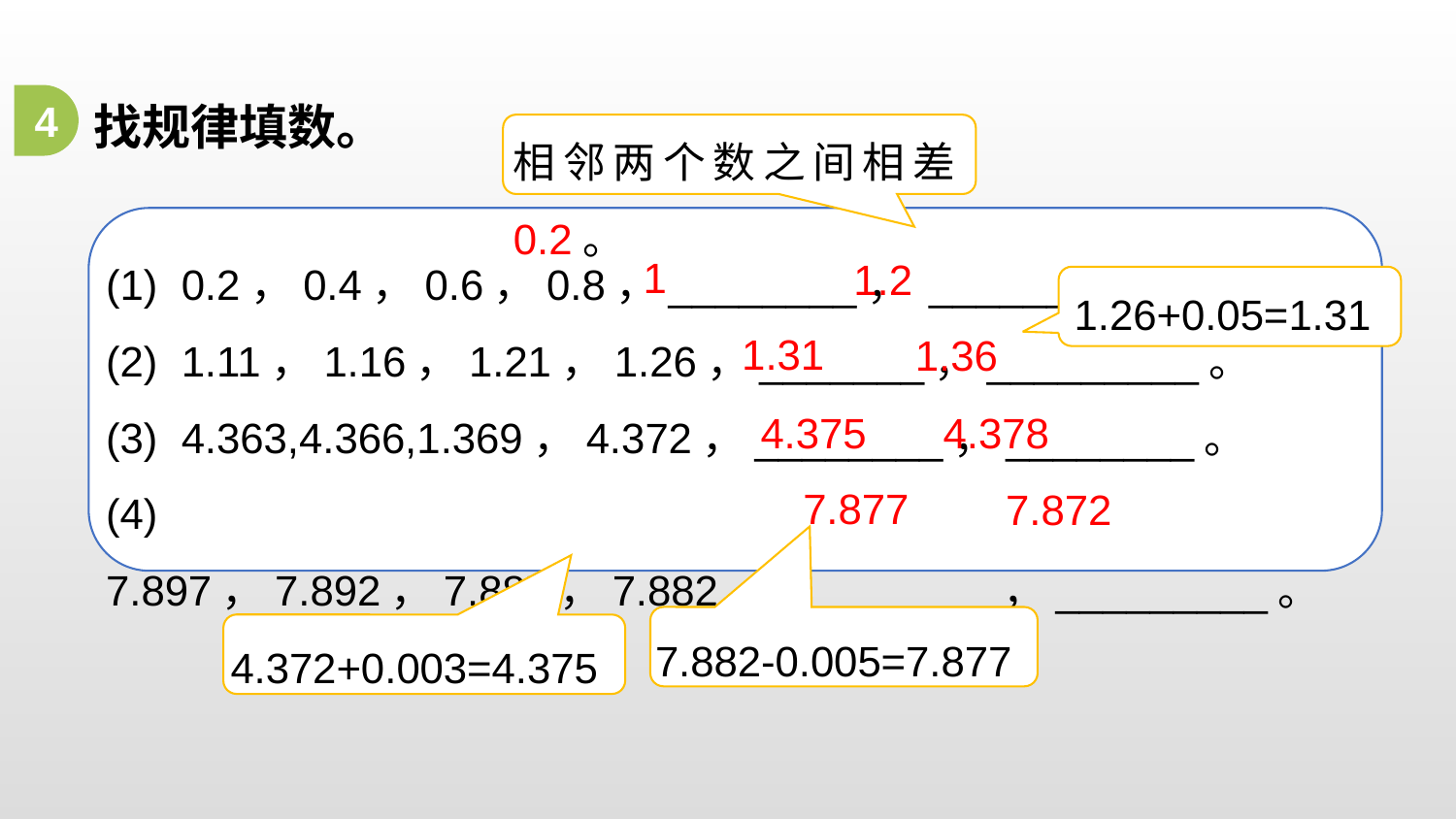

找规律填数。
4
相邻两个数之间相差0.2。

(1)  0.2，0.4，0.6，0.8，________， ________。
(2)  1.11，1.16，1.21，1.26，_______，_________。
(3)  4.363,4.366,1.369，4.372，________，________。
(4) 7.897，7.892，7.887，7.882，_________，_________。
1
1.2
1.26+0.05=1.31

1.31
1.36
4.375
4.378
7.877
7.872
7.882-0.005=7.877

4.372+0.003=4.375